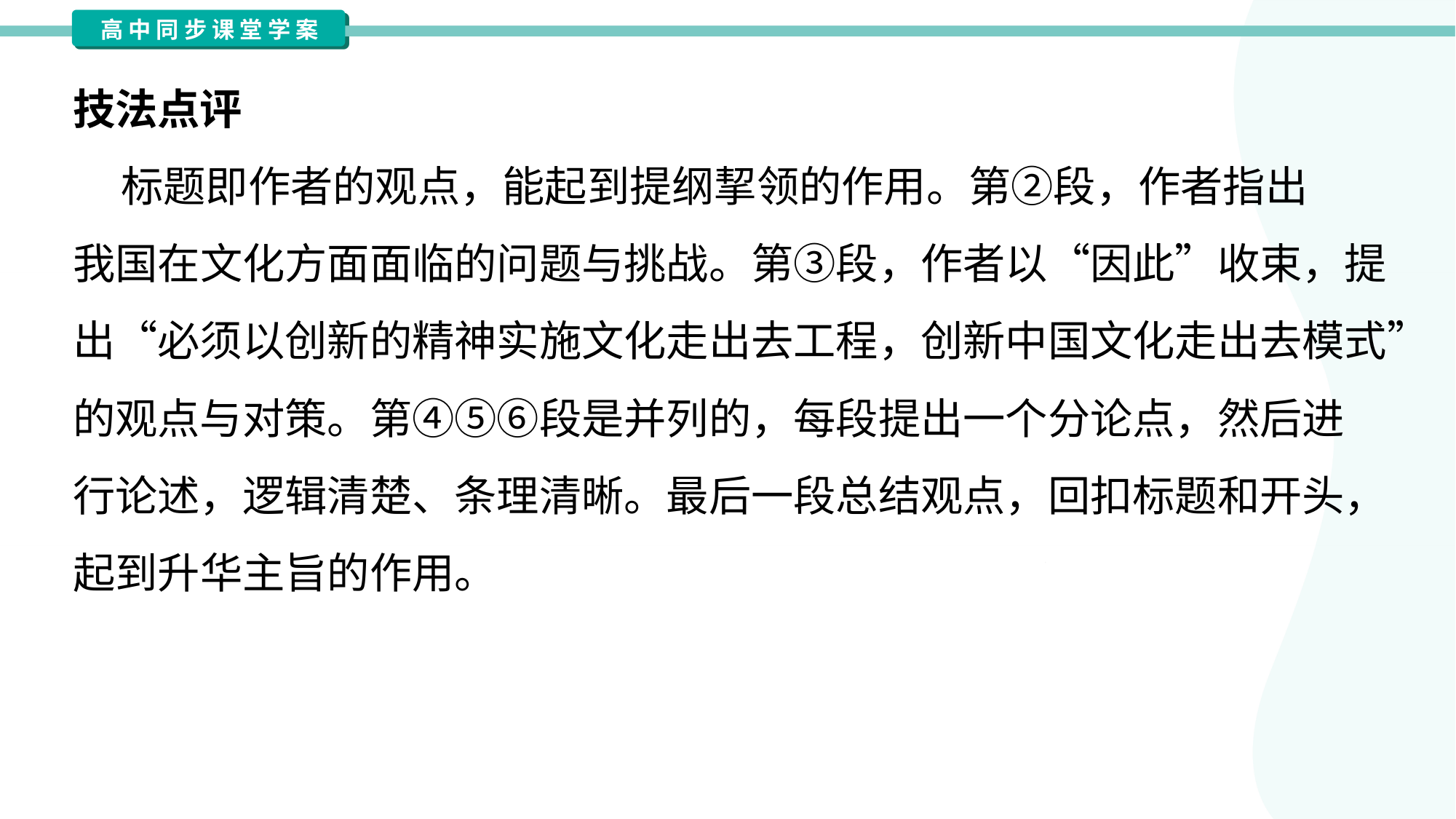

技法点评
    标题即作者的观点，能起到提纲挈领的作用。第②段，作者指出
我国在文化方面面临的问题与挑战。第③段，作者以“因此”收束，提
出“必须以创新的精神实施文化走出去工程，创新中国文化走出去模式”
的观点与对策。第④⑤⑥段是并列的，每段提出一个分论点，然后进
行论述，逻辑清楚、条理清晰。最后一段总结观点，回扣标题和开头，
起到升华主旨的作用。